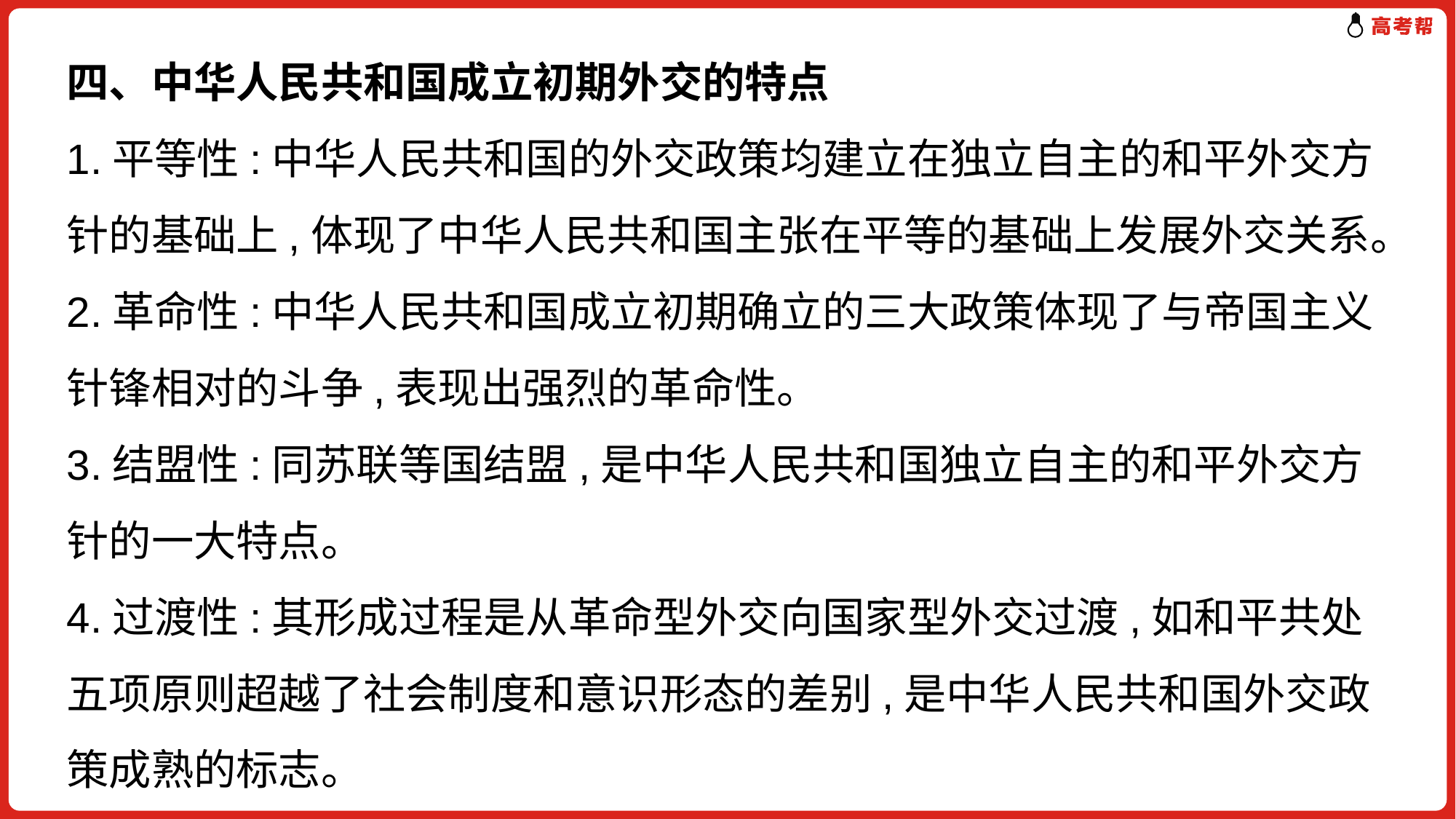

四、中华人民共和国成立初期外交的特点
1.平等性:中华人民共和国的外交政策均建立在独立自主的和平外交方针的基础上,体现了中华人民共和国主张在平等的基础上发展外交关系。
2.革命性:中华人民共和国成立初期确立的三大政策体现了与帝国主义针锋相对的斗争,表现出强烈的革命性。
3.结盟性:同苏联等国结盟,是中华人民共和国独立自主的和平外交方针的一大特点。
4.过渡性:其形成过程是从革命型外交向国家型外交过渡,如和平共处五项原则超越了社会制度和意识形态的差别,是中华人民共和国外交政策成熟的标志。